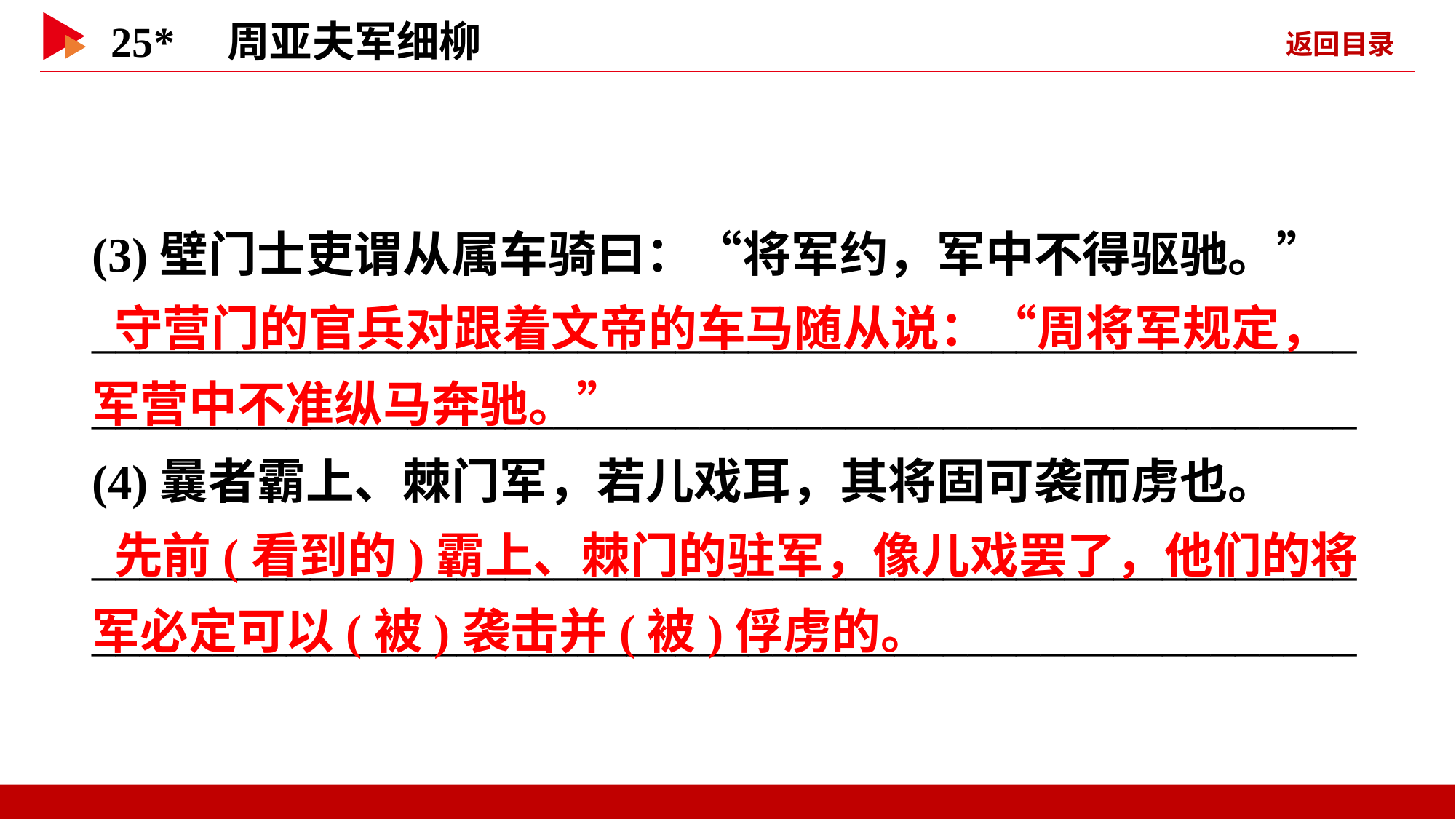

(3)壁门士吏谓从属车骑曰：“将军约，军中不得驱驰。”
________________________________________________________________________________________________________
(4)曩者霸上、棘门军，若儿戏耳，其将固可袭而虏也。
________________________________________________________________________________________________________
 守营门的官兵对跟着文帝的车马随从说：“周将军规定，军营中不准纵马奔驰。”
 先前(看到的)霸上、棘门的驻军，像儿戏罢了，他们的将军必定可以(被)袭击并(被)俘虏的。